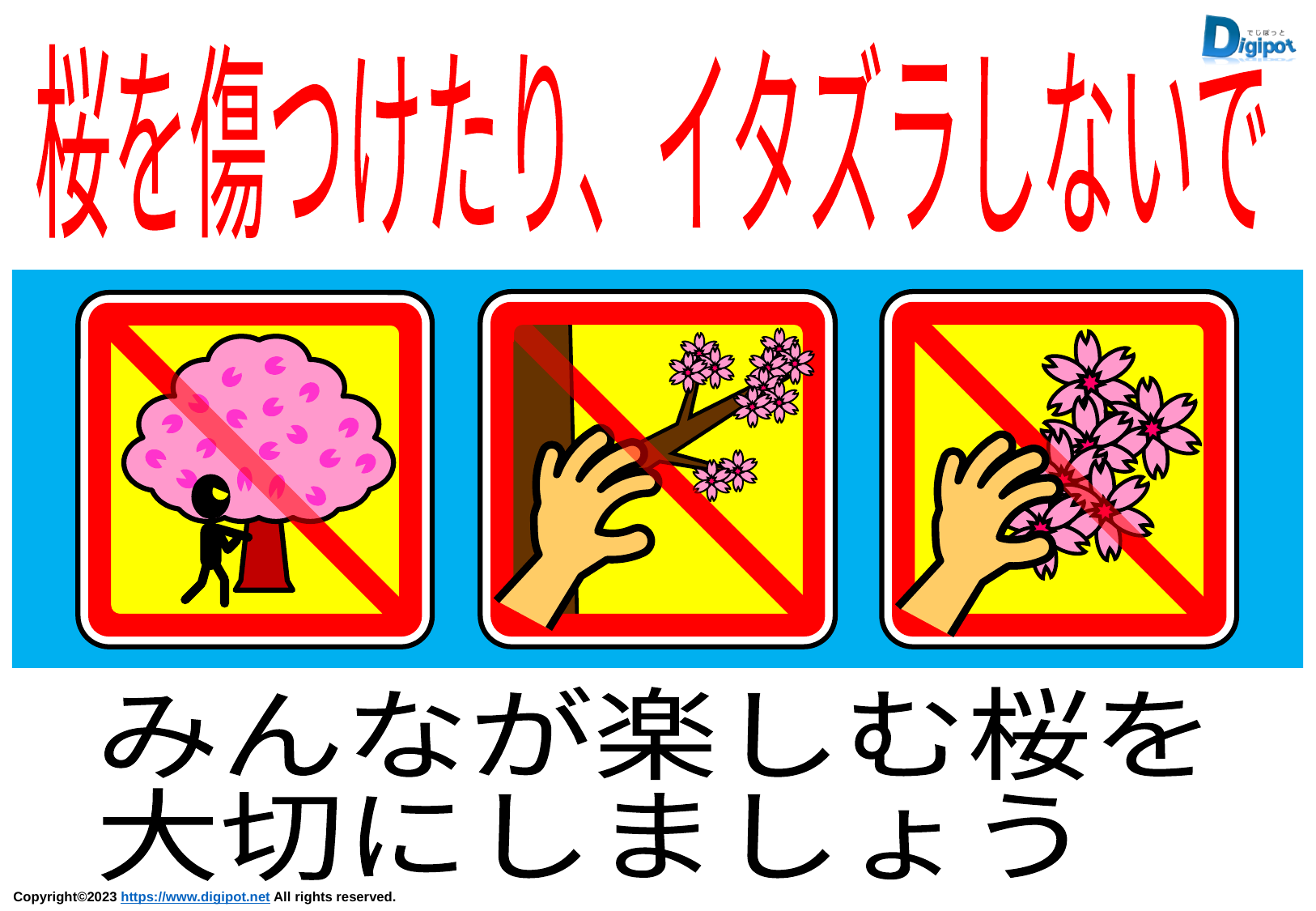

桜を傷つけたり、イタズラしないで

みんなが楽しむ桜を
大切にしましょう